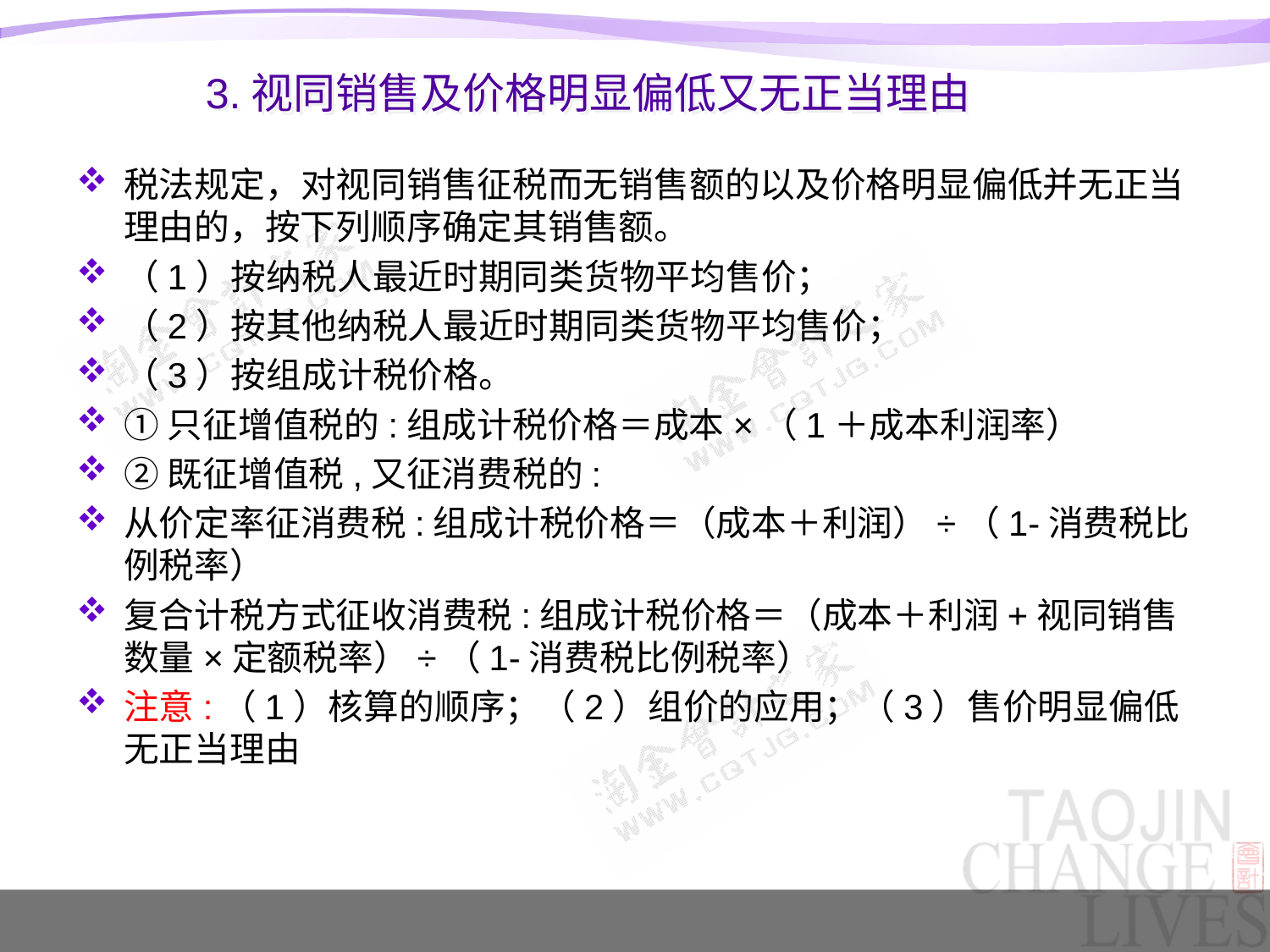

# 3.视同销售及价格明显偏低又无正当理由
税法规定，对视同销售征税而无销售额的以及价格明显偏低并无正当理由的，按下列顺序确定其销售额。
（1）按纳税人最近时期同类货物平均售价；
（2）按其他纳税人最近时期同类货物平均售价；
（3）按组成计税价格。
①只征增值税的:组成计税价格＝成本×（1＋成本利润率）
②既征增值税,又征消费税的:
从价定率征消费税:组成计税价格＝（成本＋利润）÷（1-消费税比例税率）
复合计税方式征收消费税:组成计税价格＝（成本＋利润+视同销售数量×定额税率）÷（1-消费税比例税率）
注意:（1）核算的顺序；（2）组价的应用；（3）售价明显偏低无正当理由